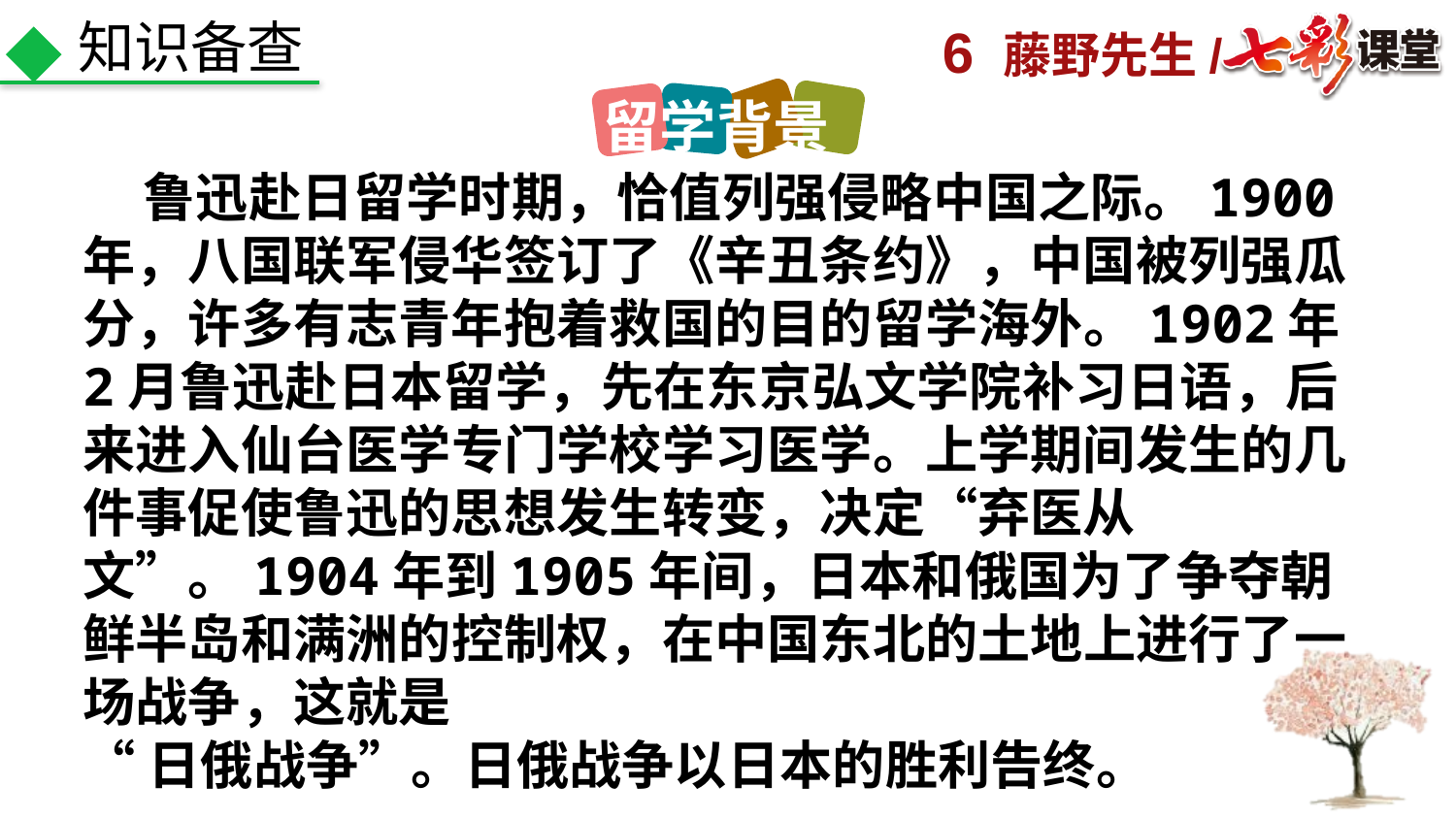

知识备查

留学背景

    鲁迅赴日留学时期，恰值列强侵略中国之际。1900年，八国联军侵华签订了《辛丑条约》，中国被列强瓜分，许多有志青年抱着救国的目的留学海外。1902年2月鲁迅赴日本留学，先在东京弘文学院补习日语，后来进入仙台医学专门学校学习医学。上学期间发生的几件事促使鲁迅的思想发生转变，决定“弃医从文”。1904年到1905年间，日本和俄国为了争夺朝鲜半岛和满洲的控制权，在中国东北的土地上进行了一场战争，这就是
“日俄战争”。日俄战争以日本的胜利告终。